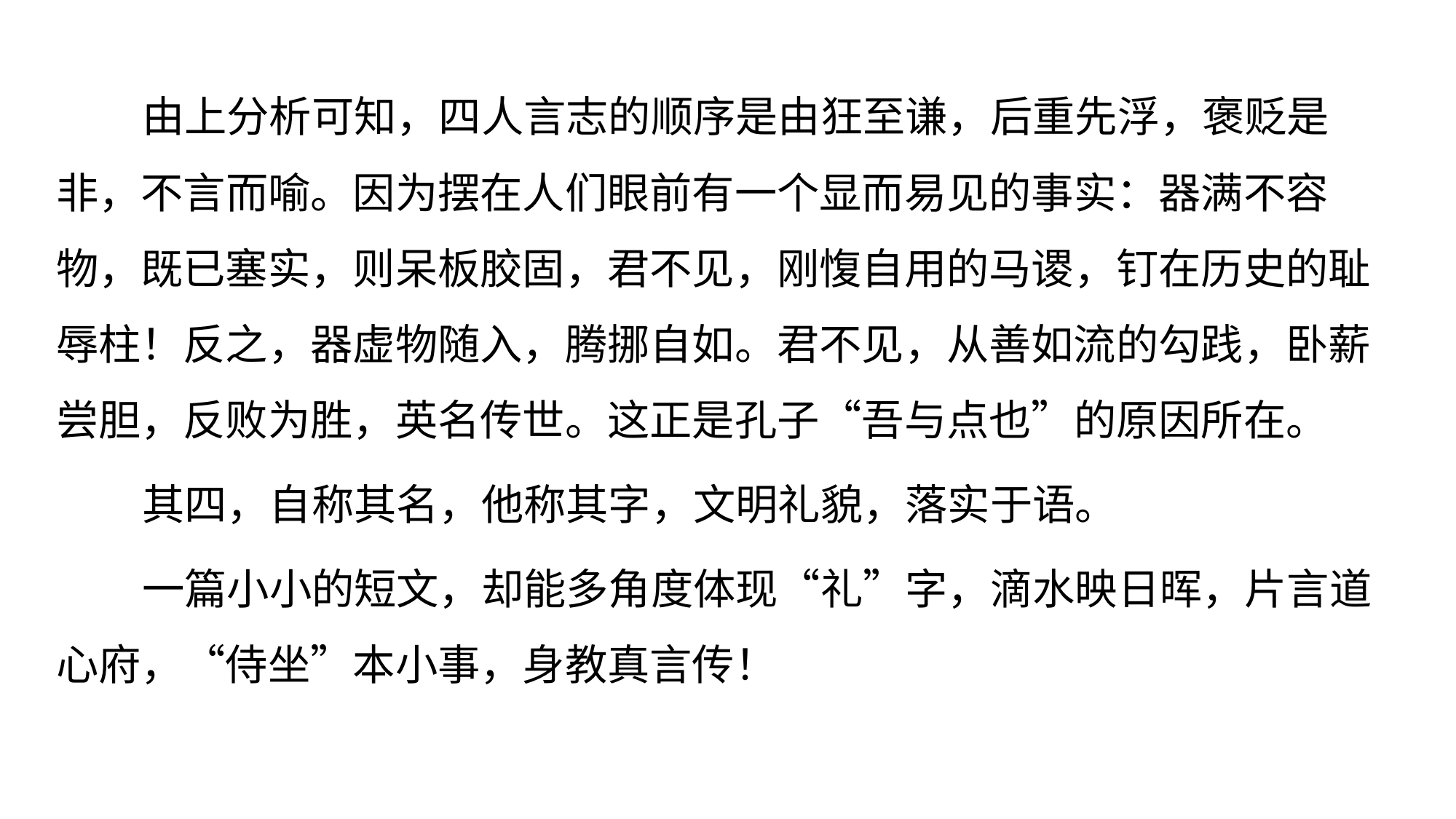

由上分析可知，四人言志的顺序是由狂至谦，后重先浮，褒贬是非，不言而喻。因为摆在人们眼前有一个显而易见的事实：器满不容物，既已塞实，则呆板胶固，君不见，刚愎自用的马谡，钉在历史的耻辱柱！反之，器虚物随入，腾挪自如。君不见，从善如流的勾践，卧薪尝胆，反败为胜，英名传世。这正是孔子“吾与点也”的原因所在。
其四，自称其名，他称其字，文明礼貌，落实于语。
一篇小小的短文，却能多角度体现“礼”字，滴水映日晖，片言道心府，“侍坐”本小事，身教真言传！